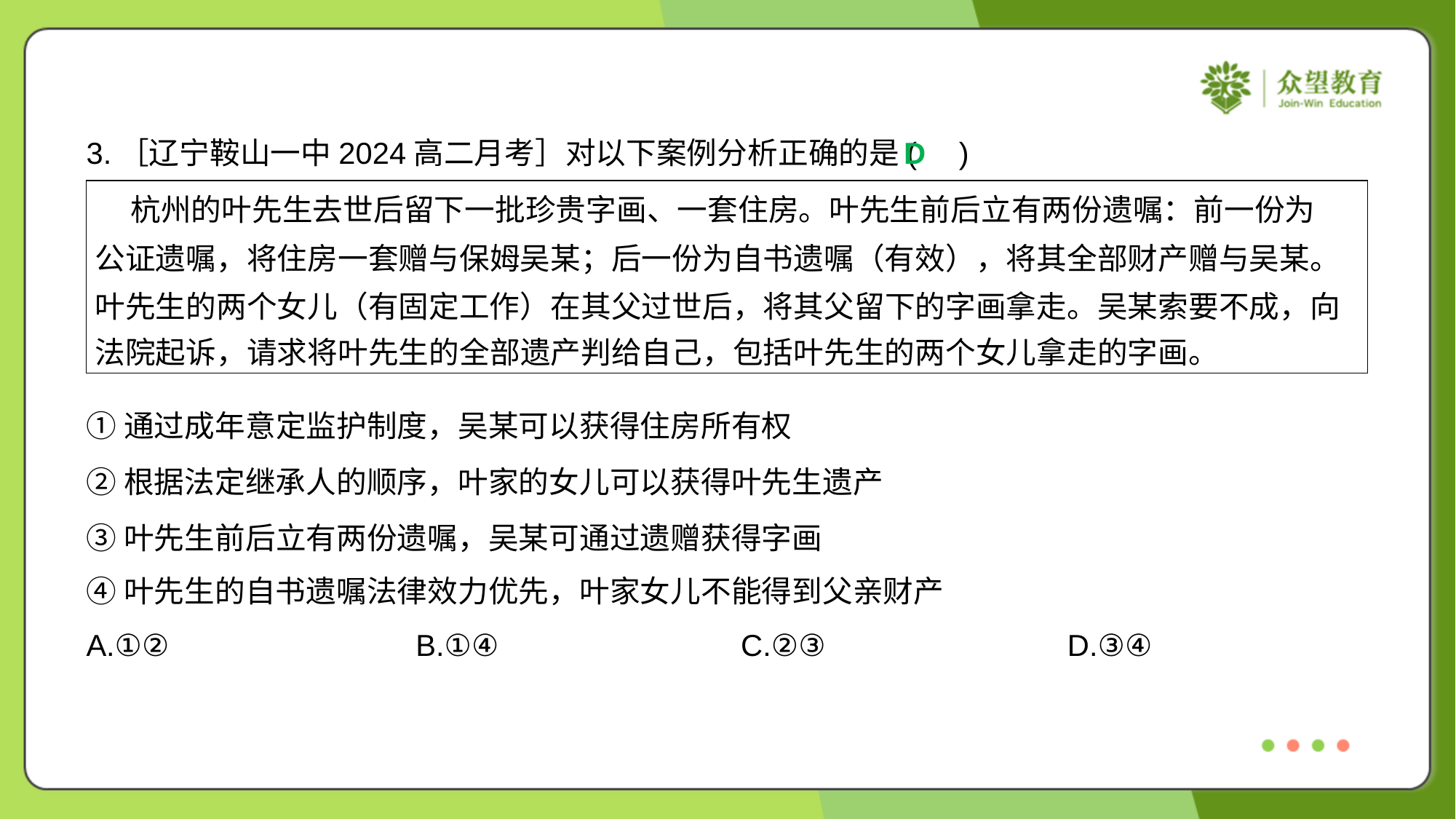

3.［辽宁鞍山一中2024高二月考］对以下案例分析正确的是(     )
D
| 杭州的叶先生去世后留下一批珍贵字画、一套住房。叶先生前后立有两份遗嘱：前一份为 公证遗嘱，将住房一套赠与保姆吴某；后一份为自书遗嘱（有效），将其全部财产赠与吴某。 叶先生的两个女儿（有固定工作）在其父过世后，将其父留下的字画拿走。吴某索要不成，向 法院起诉，请求将叶先生的全部遗产判给自己，包括叶先生的两个女儿拿走的字画。 |
| --- |
①通过成年意定监护制度，吴某可以获得住房所有权
②根据法定继承人的顺序，叶家的女儿可以获得叶先生遗产
③叶先生前后立有两份遗嘱，吴某可通过遗赠获得字画
④叶先生的自书遗嘱法律效力优先，叶家女儿不能得到父亲财产
A.①②	B.①④	C.②③	D.③④